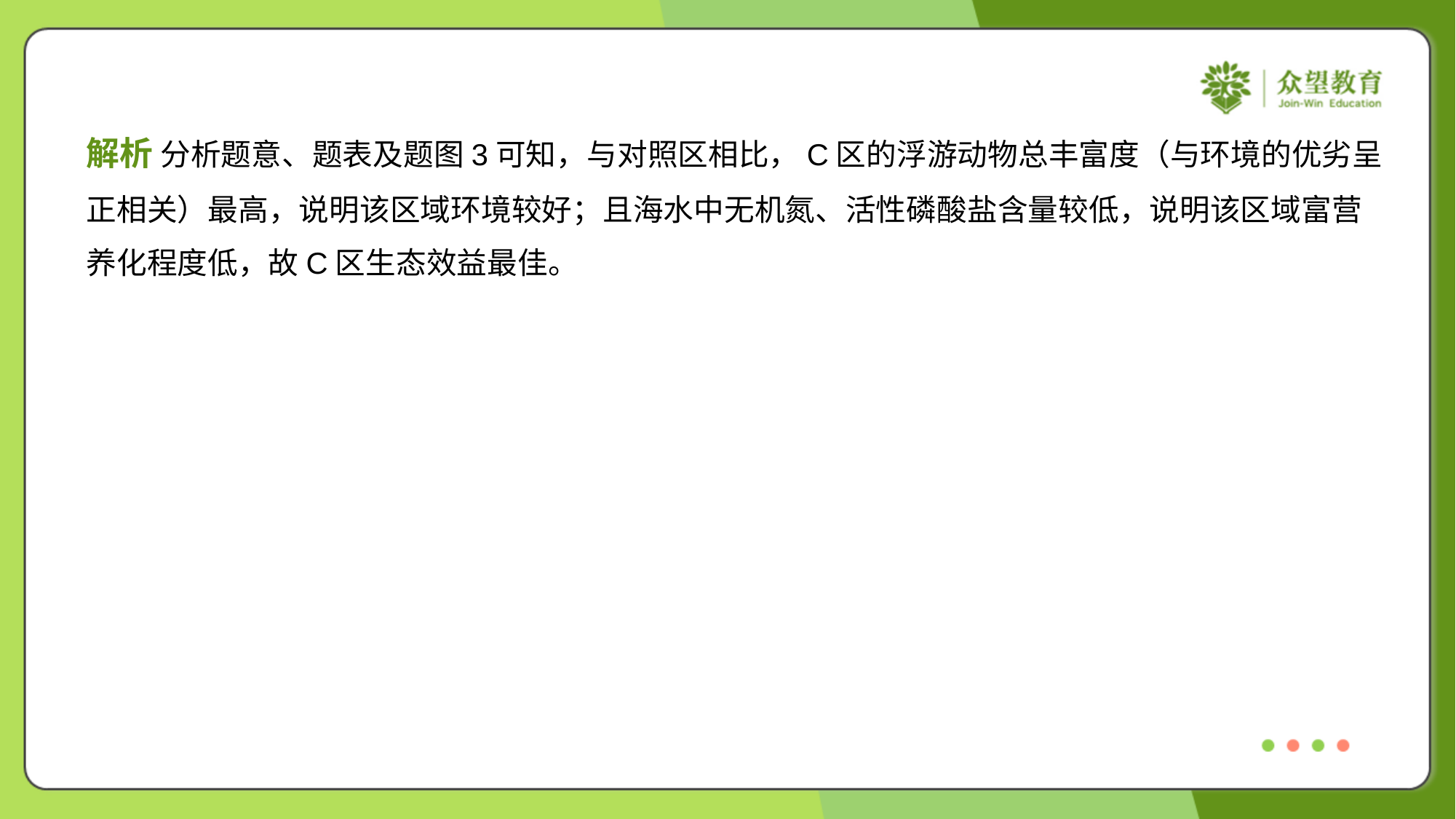

解析 分析题意、题表及题图3可知，与对照区相比，C区的浮游动物总丰富度（与环境的优劣呈
正相关）最高，说明该区域环境较好；且海水中无机氮、活性磷酸盐含量较低，说明该区域富营
养化程度低，故C区生态效益最佳。